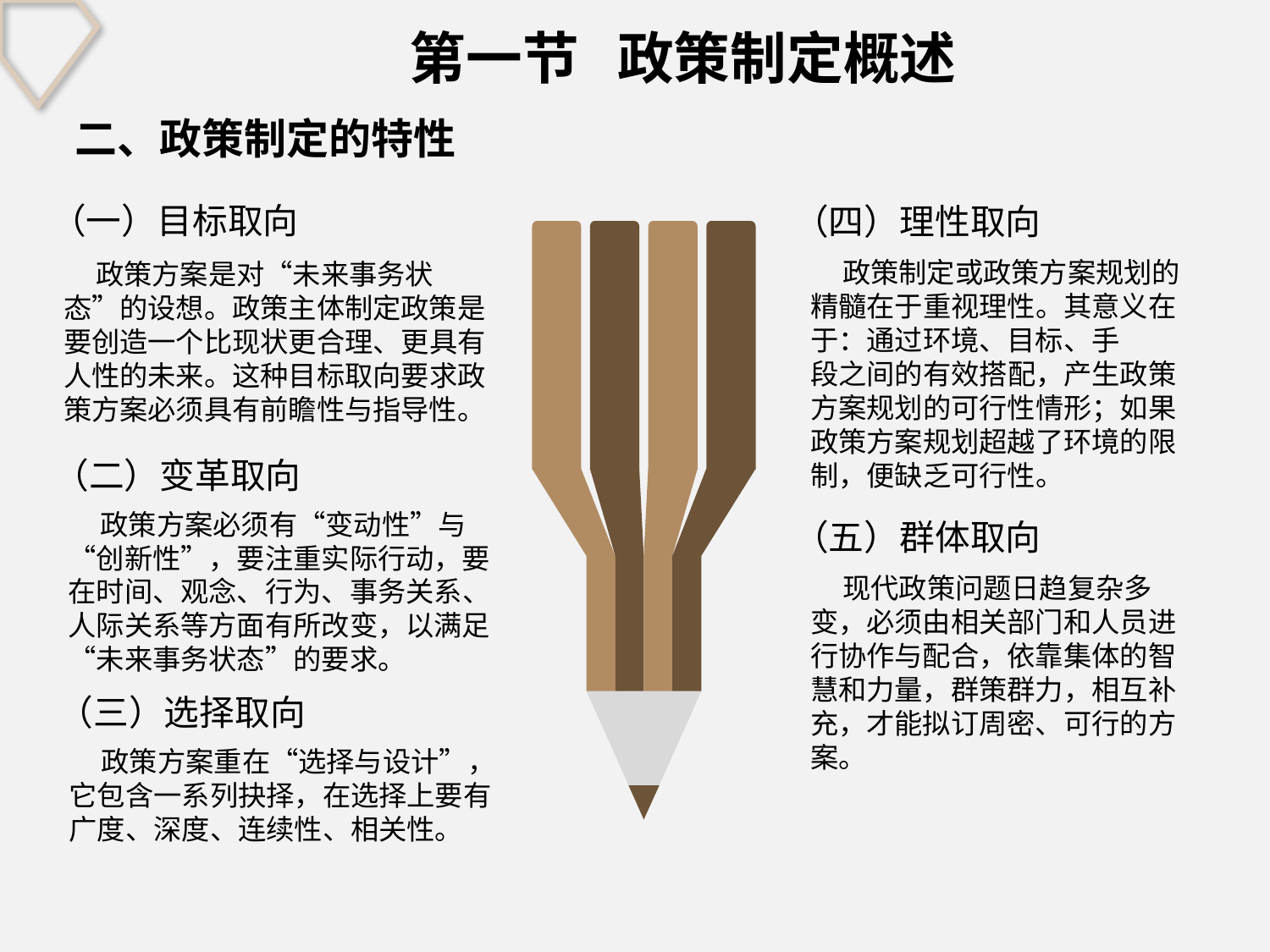

第一节   政策制定概述
二、政策制定的特性
（一）目标取向
（四）理性取向

    政策制定或政策方案规划的精髓在于重视理性。其意义在于：通过环境、目标、手
段之间的有效搭配，产生政策方案规划的可行性情形；如果政策方案规划超越了环境的限
制，便缺乏可行性。
    政策方案是对“未来事务状态”的设想。政策主体制定政策是要创造一个比现状更合理、更具有人性的未来。这种目标取向要求政策方案必须具有前瞻性与指导性。
（二）变革取向
    政策方案必须有“变动性”与“创新性”，要注重实际行动，要在时间、观念、行为、事务关系、人际关系等方面有所改变，以满足“未来事务状态”的要求。
（五）群体取向
    现代政策问题日趋复杂多变，必须由相关部门和人员进行协作与配合，依靠集体的智慧和力量，群策群力，相互补充，才能拟订周密、可行的方案。
（三）选择取向

    政策方案重在“选择与设计”，它包含一系列抉择，在选择上要有广度、深度、连续性、相关性。